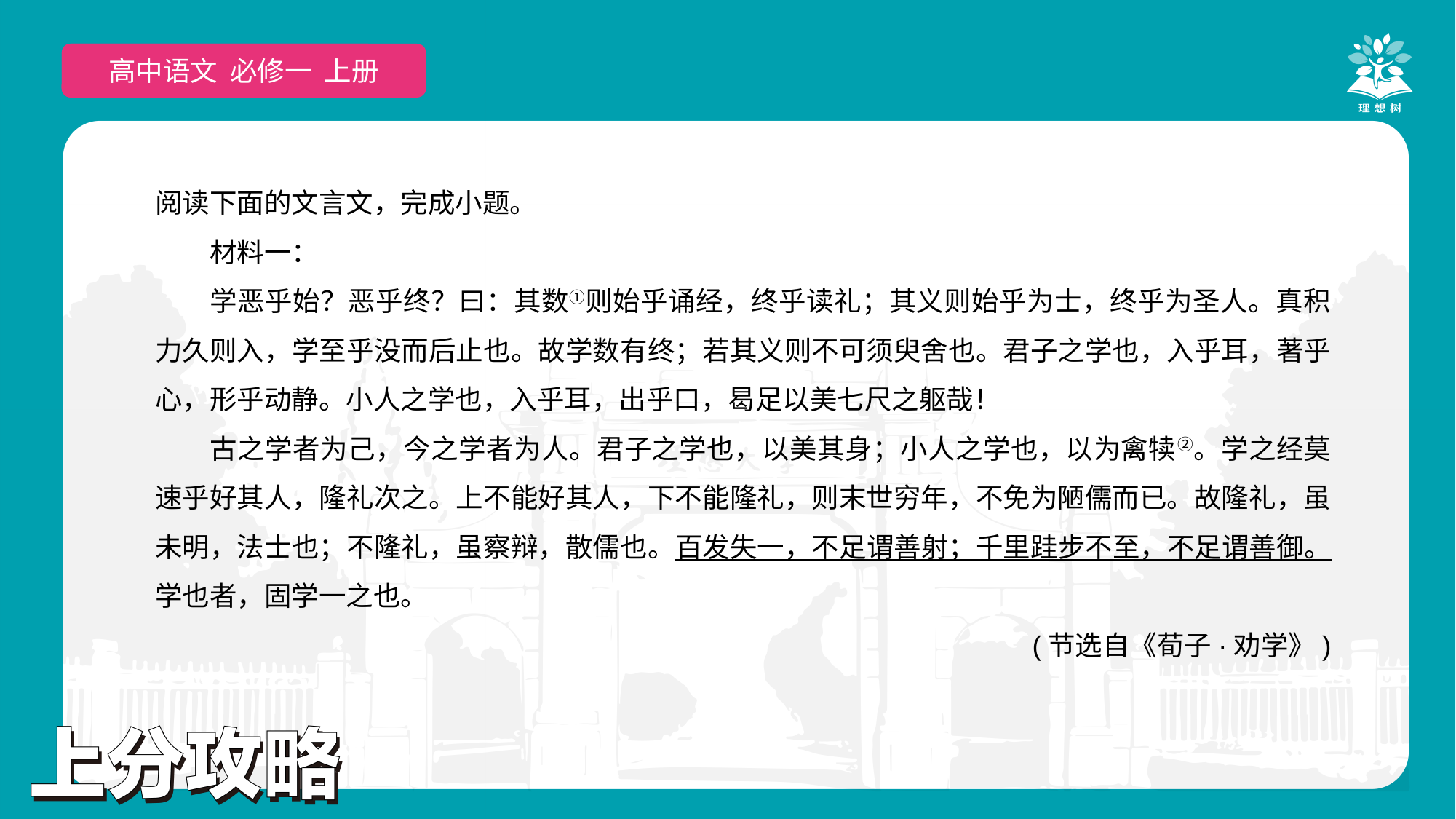

高中语文  选择性必修上
高中语文  必修一  上册
阅读下面的文言文，完成小题。
材料一：
学恶乎始？恶乎终？曰：其数①则始乎诵经，终乎读礼；其义则始乎为士，终乎为圣人。真积力久则入，学至乎没而后止也。故学数有终；若其义则不可须臾舍也。君子之学也，入乎耳，著乎心，形乎动静。小人之学也，入乎耳，出乎口，曷足以美七尺之躯哉！
古之学者为己，今之学者为人。君子之学也，以美其身；小人之学也，以为禽犊②。学之经莫速乎好其人，隆礼次之。上不能好其人，下不能隆礼，则末世穷年，不免为陋儒而已。故隆礼，虽未明，法士也；不隆礼，虽察辩，散儒也。百发失一，不足谓善射；千里跬步不至，不足谓善御。学也者，固学一之也。
(节选自《荀子·劝学》)